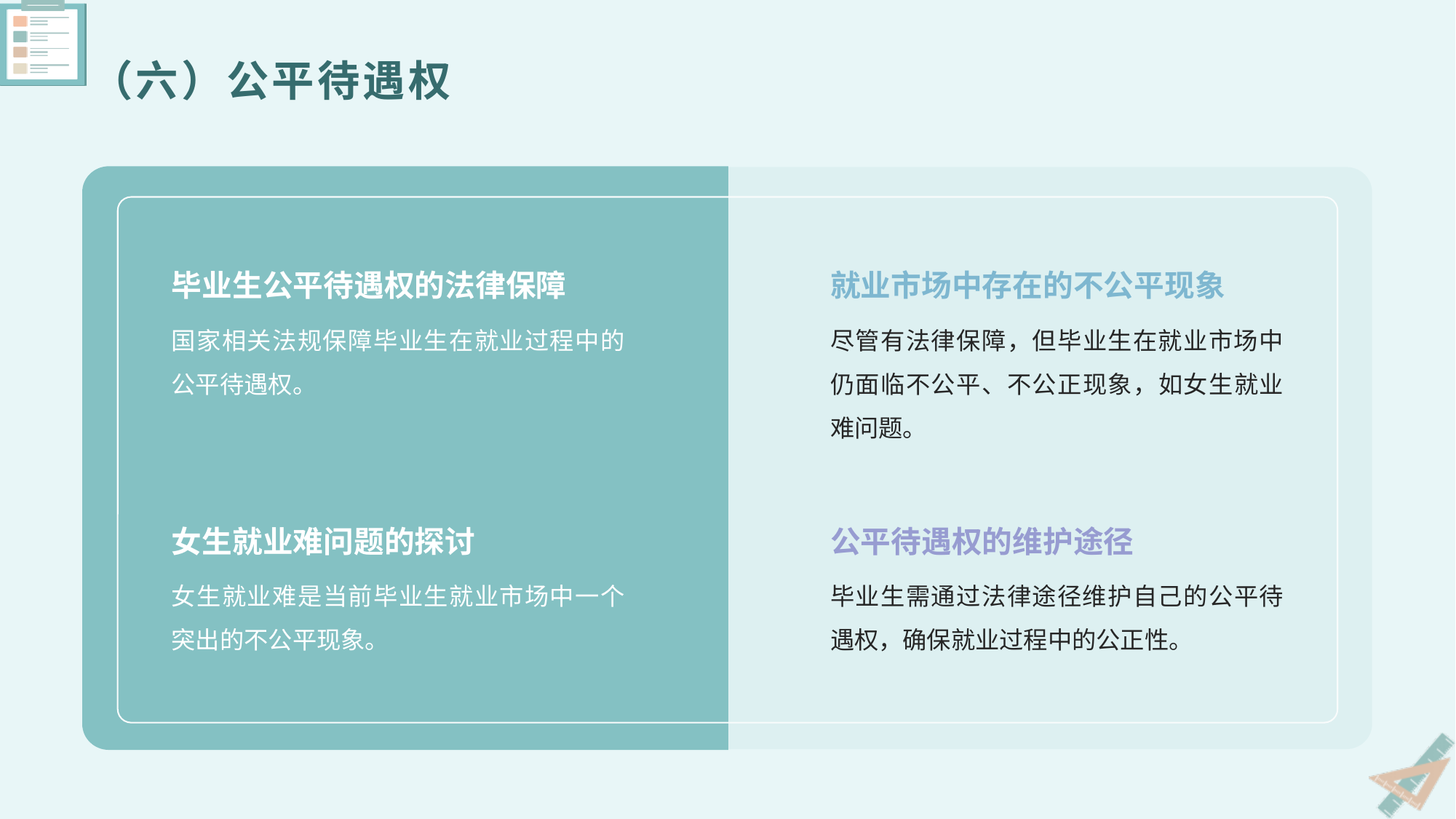

# （六）公平待遇权

毕业生公平待遇权的法律保障
就业市场中存在的不公平现象
国家相关法规保障毕业生在就业过程中的公平待遇权。
尽管有法律保障，但毕业生在就业市场中仍面临不公平、不公正现象，如女生就业难问题。
女生就业难问题的探讨
公平待遇权的维护途径
女生就业难是当前毕业生就业市场中一个突出的不公平现象。
毕业生需通过法律途径维护自己的公平待遇权，确保就业过程中的公正性。